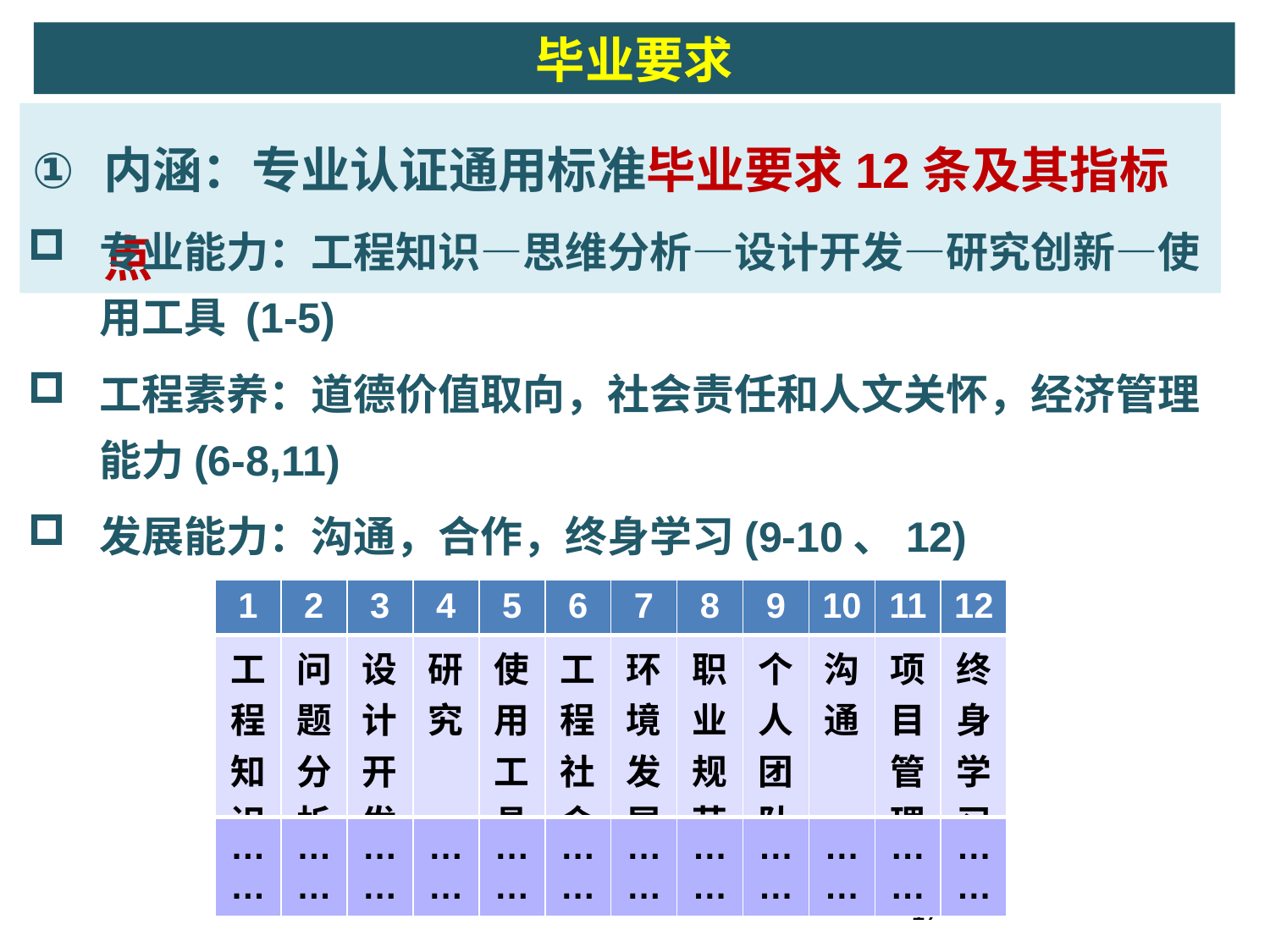

毕业要求
内涵：专业认证通用标准毕业要求12条及其指标点
专业能力：工程知识—思维分析—设计开发—研究创新—使用工具 (1-5)
工程素养：道德价值取向，社会责任和人文关怀，经济管理能力(6-8,11)
发展能力：沟通，合作，终身学习(9-10、12)
| 1 | 2 | 3 | 4 | 5 | 6 | 7 | 8 | 9 | 10 | 11 | 12 |
| --- | --- | --- | --- | --- | --- | --- | --- | --- | --- | --- | --- |
| 工程知识 | 问题分析 | 设计开发 | 研究 | 使用工具 | 工程社会 | 环境发展 | 职业规范 | 个人团队 | 沟通 | 项目管理 | 终身学习 |
| …… | …… | …… | …… | …… | …… | …… | …… | …… | …… | …… | …… |
17